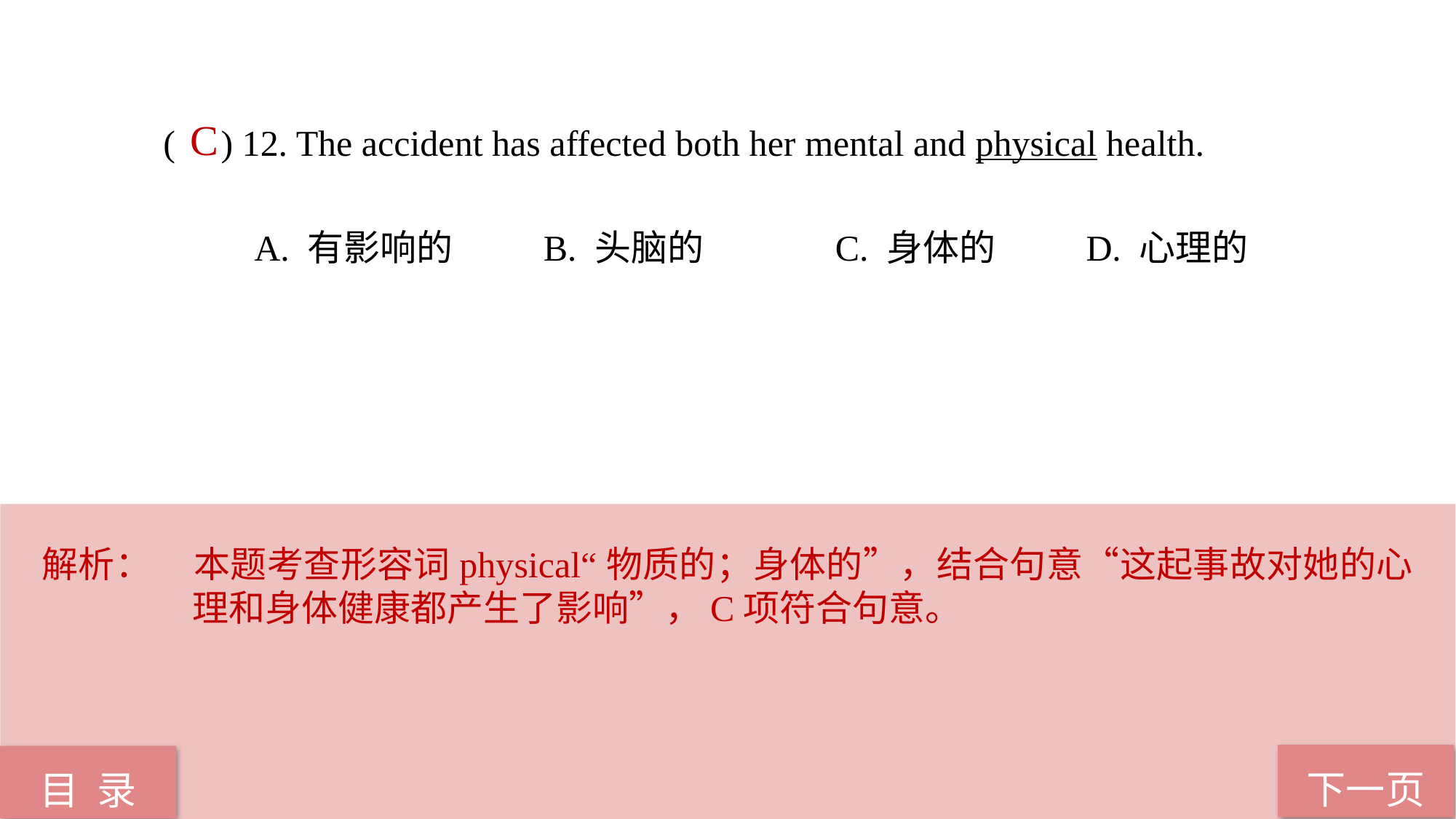

(     ) 12. The accident has affected both her mental and physical health.

          A. 有影响的          B. 头脑的               C. 身体的          D. 心理的
C
解析：	本题考查形容词physical“物质的；身体的”，结合句意“这起事故对她的心理和身体健康都产生了影响”，C项符合句意。